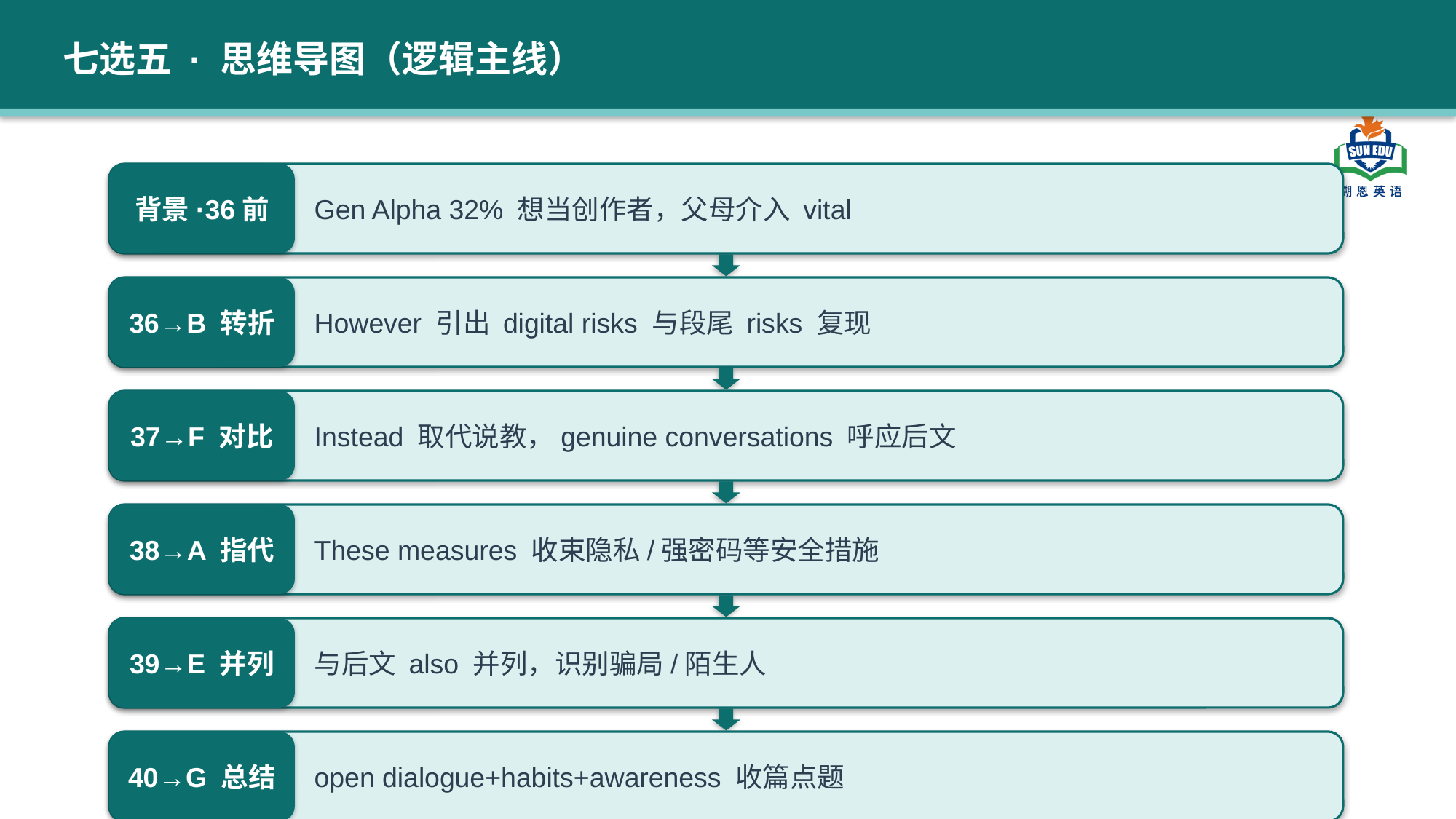

七选五 · 思维导图（逻辑主线）

背景·36前
Gen Alpha 32% 想当创作者，父母介入 vital

36→B 转折
However 引出 digital risks 与段尾 risks 复现

37→F 对比
Instead 取代说教，genuine conversations 呼应后文

38→A 指代
These measures 收束隐私/强密码等安全措施

39→E 并列
与后文 also 并列，识别骗局/陌生人

40→G 总结
open dialogue+habits+awareness 收篇点题